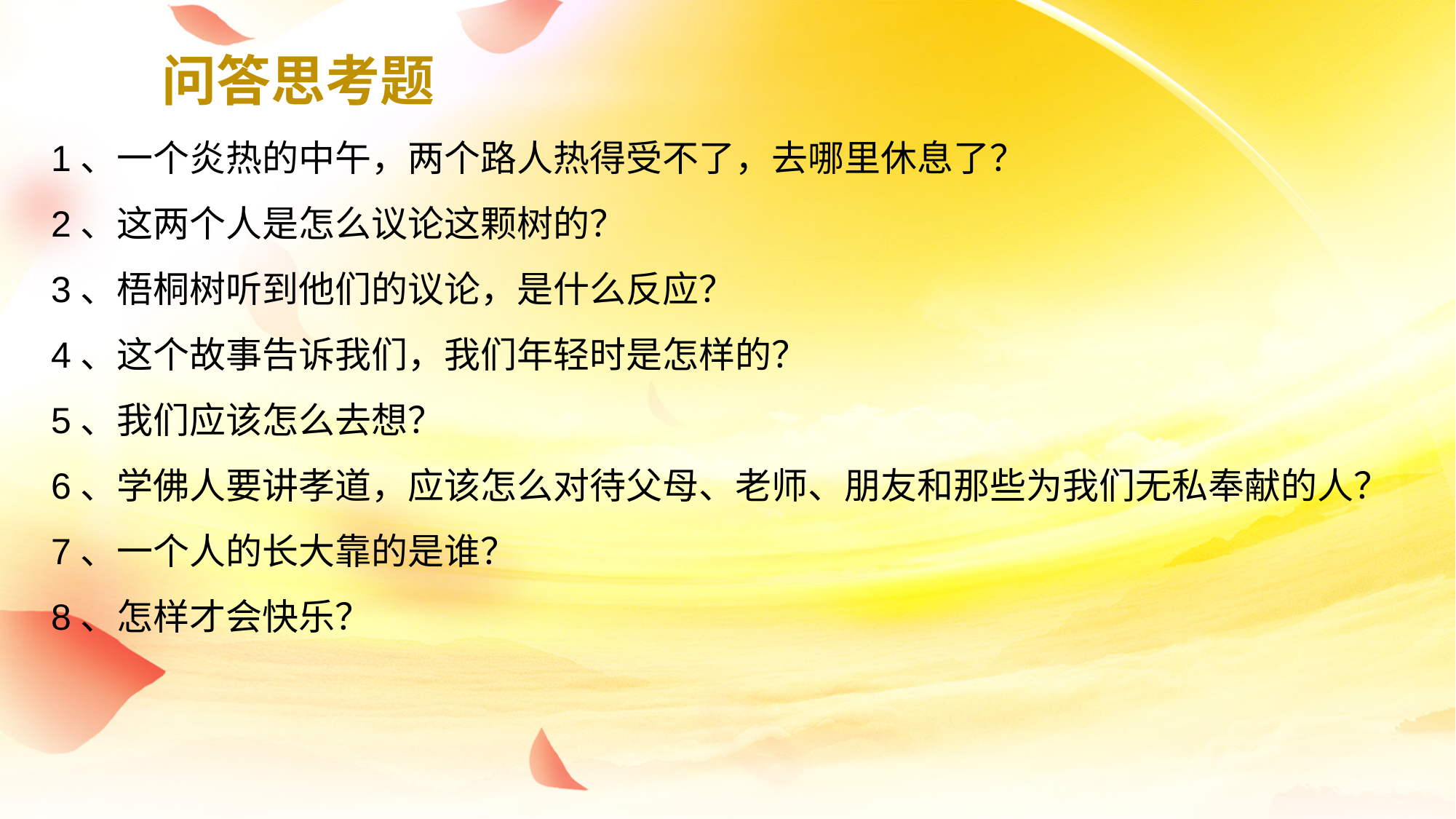

问答思考题
1、一个炎热的中午，两个路人热得受不了，去哪里休息了？
2、这两个人是怎么议论这颗树的？
3、梧桐树听到他们的议论，是什么反应？
4、这个故事告诉我们，我们年轻时是怎样的？
5、我们应该怎么去想？
6、学佛人要讲孝道，应该怎么对待父母、老师、朋友和那些为我们无私奉献的人？
7、一个人的长大靠的是谁？
8、怎样才会快乐？